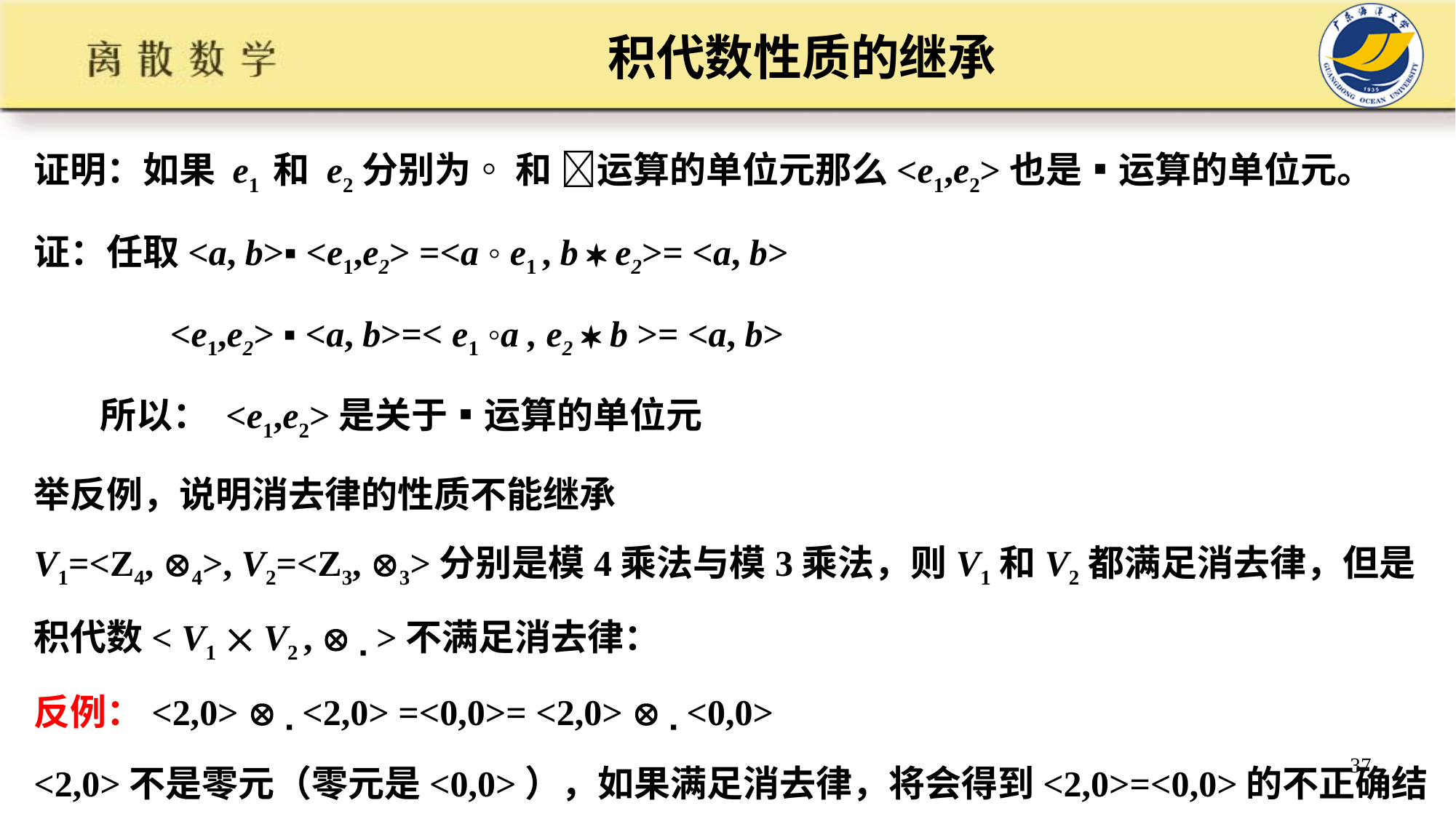

# 积代数性质的继承
证明：如果 e1 和 e2分别为◦ 和 ∗运算的单位元那么<e1,e2>也是▪运算的单位元。
证：任取<a, b>▪ <e1,e2> =<a ◦ e1 , b ∗ e2>= <a, b>
               <e1,e2> ▪ <a, b>=< e1 ◦a , e2 ∗ b >= <a, b>
       所以： <e1,e2>是关于▪运算的单位元
举反例，说明消去律的性质不能继承
V1=<Z4, ⊗4>, V2=<Z3, ⊗3>分别是模4乘法与模3乘法，则V1和V2都满足消去律，但是积代数< V1 × V2 , ⊗ ▪ >不满足消去律：
反例：<2,0> ⊗ ▪ <2,0> =<0,0>= <2,0> ⊗ ▪ <0,0>
<2,0>不是零元（零元是<0,0>），如果满足消去律，将会得到<2,0>=<0,0>的不正确结果

37